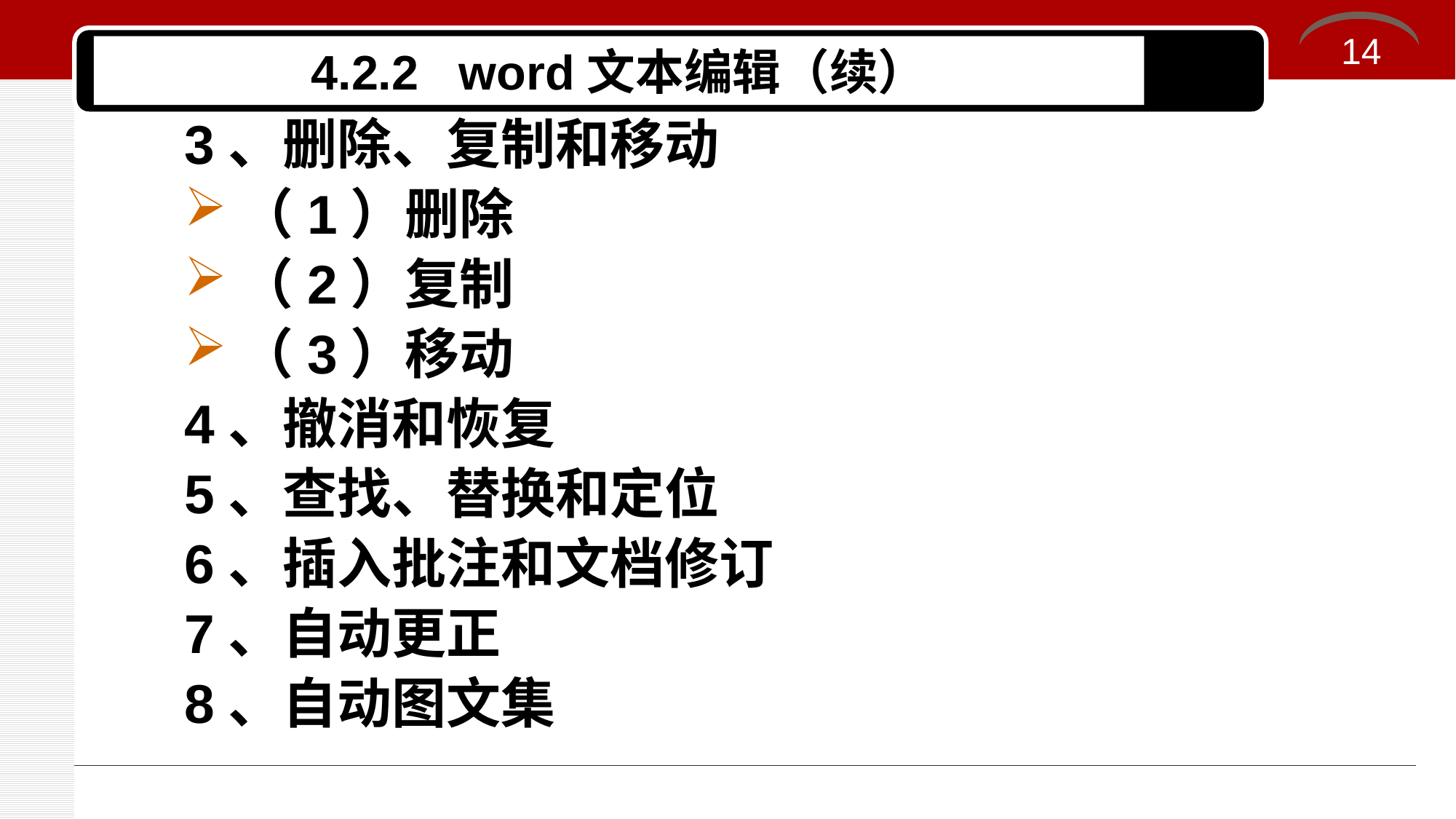

14
4.2.2   word文本编辑（续）
3、删除、复制和移动
（1）删除
（2）复制
（3）移动
4、撤消和恢复
5、查找、替换和定位
6、插入批注和文档修订
7、自动更正
8、自动图文集